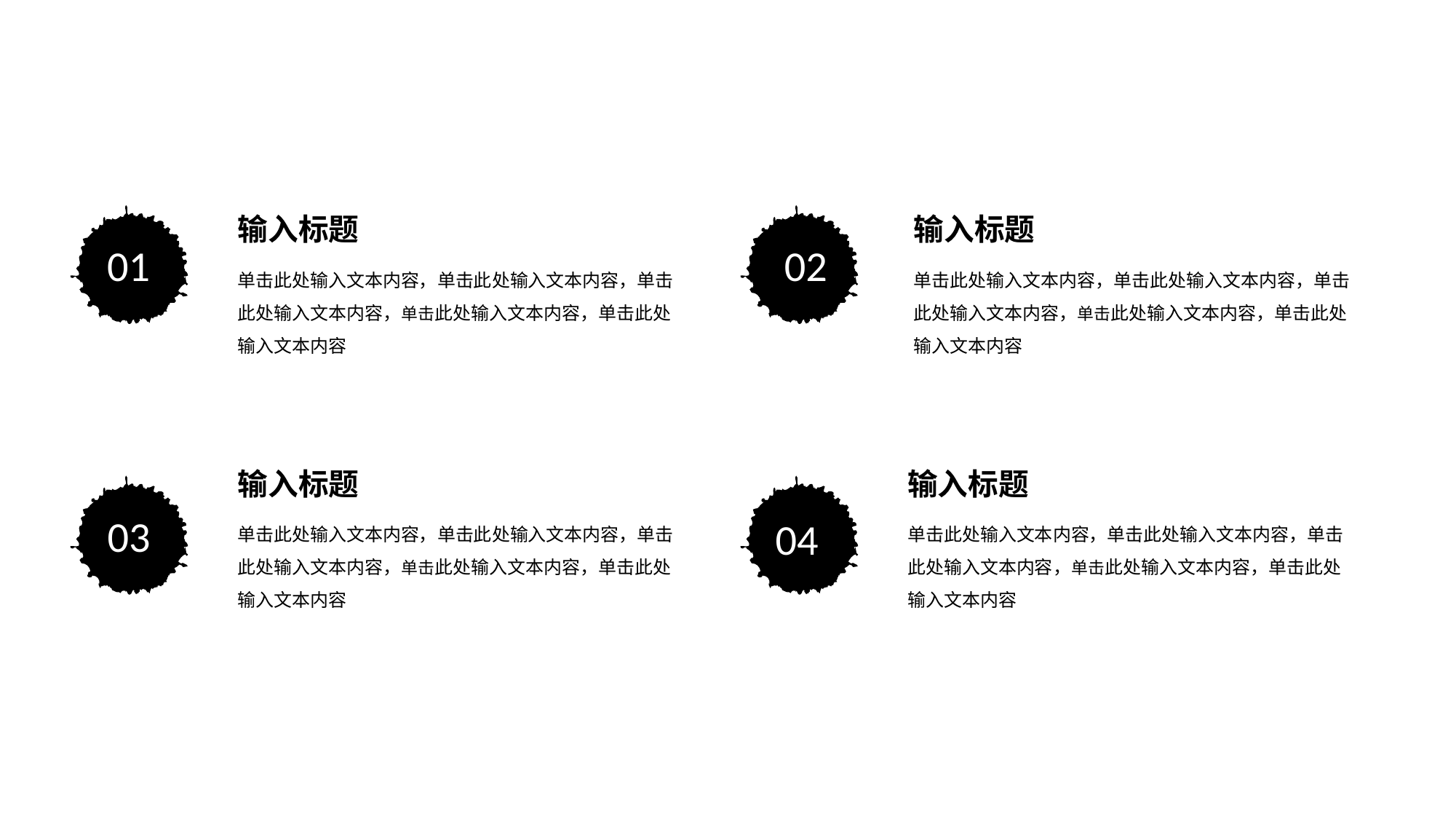

输入标题

输入标题
01
02
单击此处输入文本内容，单击此处输入文本内容，单击此处输入文本内容，单击此处输入文本内容，单击此处输入文本内容

单击此处输入文本内容，单击此处输入文本内容，单击此处输入文本内容，单击此处输入文本内容，单击此处输入文本内容

输入标题
输入标题

03
单击此处输入文本内容，单击此处输入文本内容，单击此处输入文本内容，单击此处输入文本内容，单击此处输入文本内容

04
单击此处输入文本内容，单击此处输入文本内容，单击此处输入文本内容，单击此处输入文本内容，单击此处输入文本内容